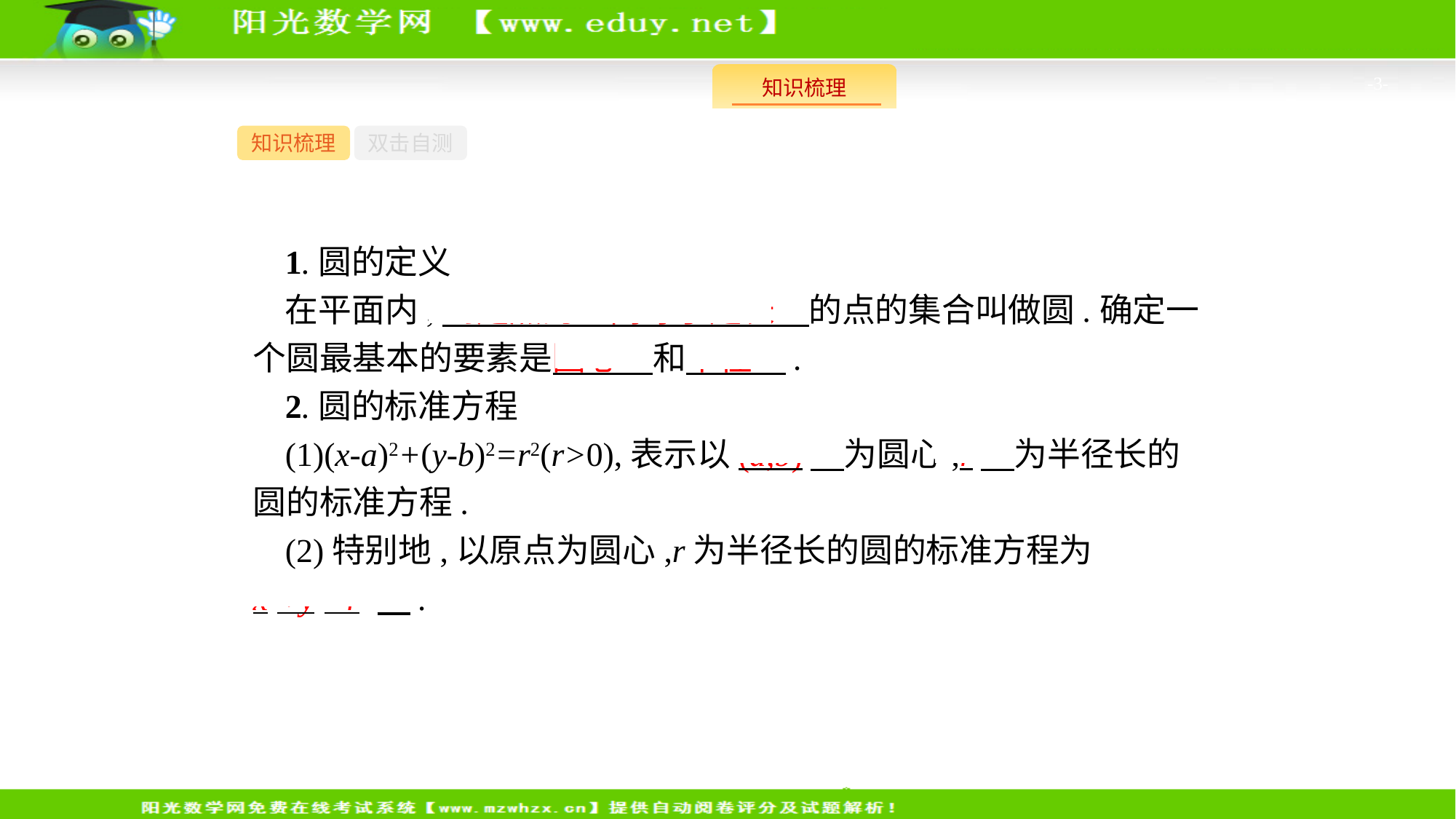

-3-
知识梳理
双击自测
1.圆的定义
在平面内,到定点的距离等于定长　的点的集合叫做圆.确定一个圆最基本的要素是圆心　和半径　.
2.圆的标准方程
(1)(x-a)2+(y-b)2=r2(r>0),表示以(a,b)　为圆心,r　为半径长的圆的标准方程.
(2)特别地,以原点为圆心,r为半径长的圆的标准方程为x2+y2=r2　.